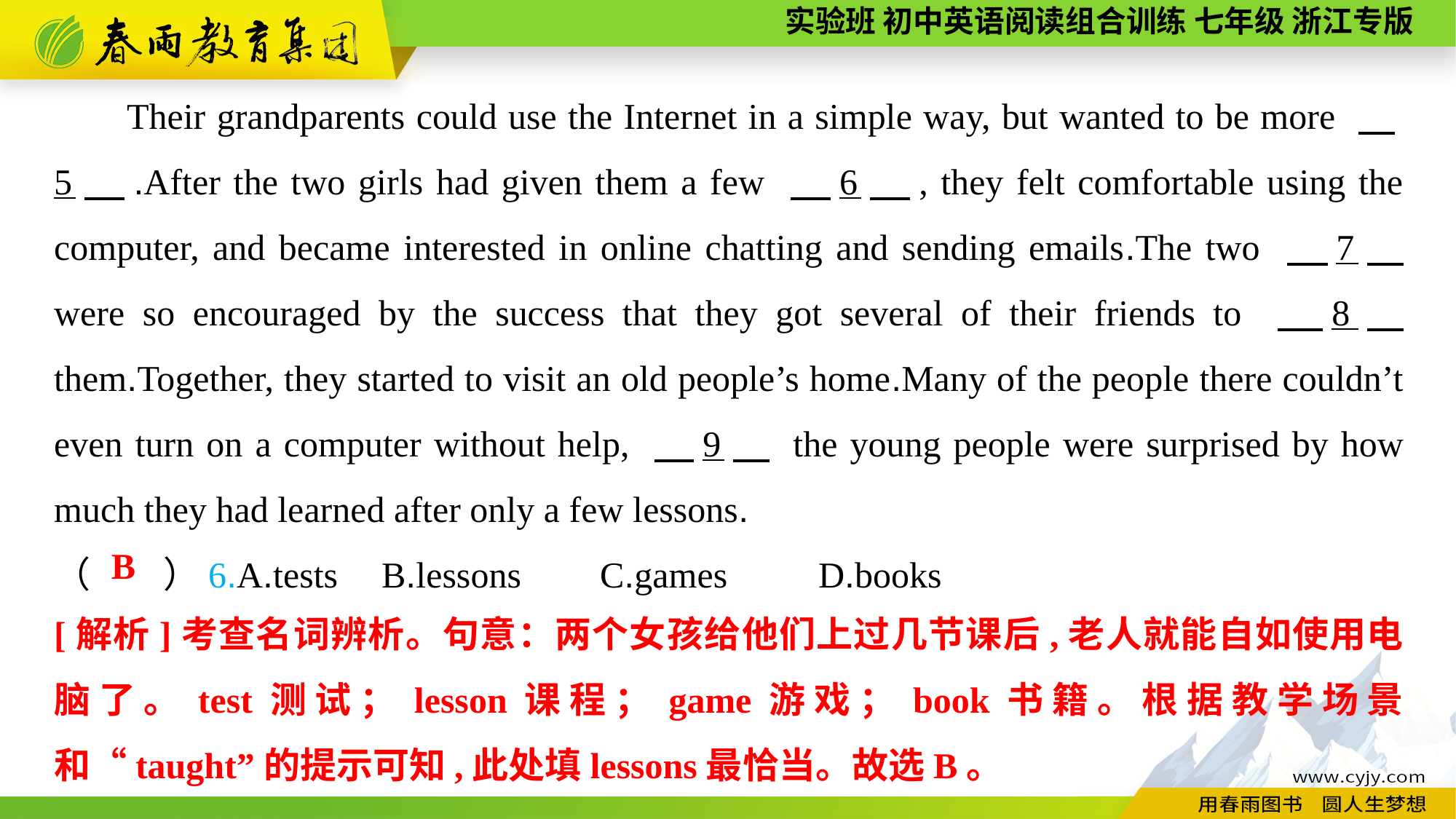

Their grandparents could use the Internet in a simple way, but wanted to be more 　5　.After the two girls had given them a few 　6　, they felt comfortable using the computer, and became interested in online chatting and sending emails.The two 　7　 were so encouraged by the success that they got several of their friends to 　8　 them.Together, they started to visit an old people’s home.Many of the people there couldn’t even turn on a computer without help, 　9　 the young people were surprised by how much they had learned after only a few lessons.
（　　）6.A.tests	B.lessons	C.games	D.books
B
[解析]考查名词辨析。句意：两个女孩给他们上过几节课后,老人就能自如使用电脑了。test测试；lesson课程；game游戏；book书籍。根据教学场景和“taught”的提示可知,此处填lessons最恰当。故选B。